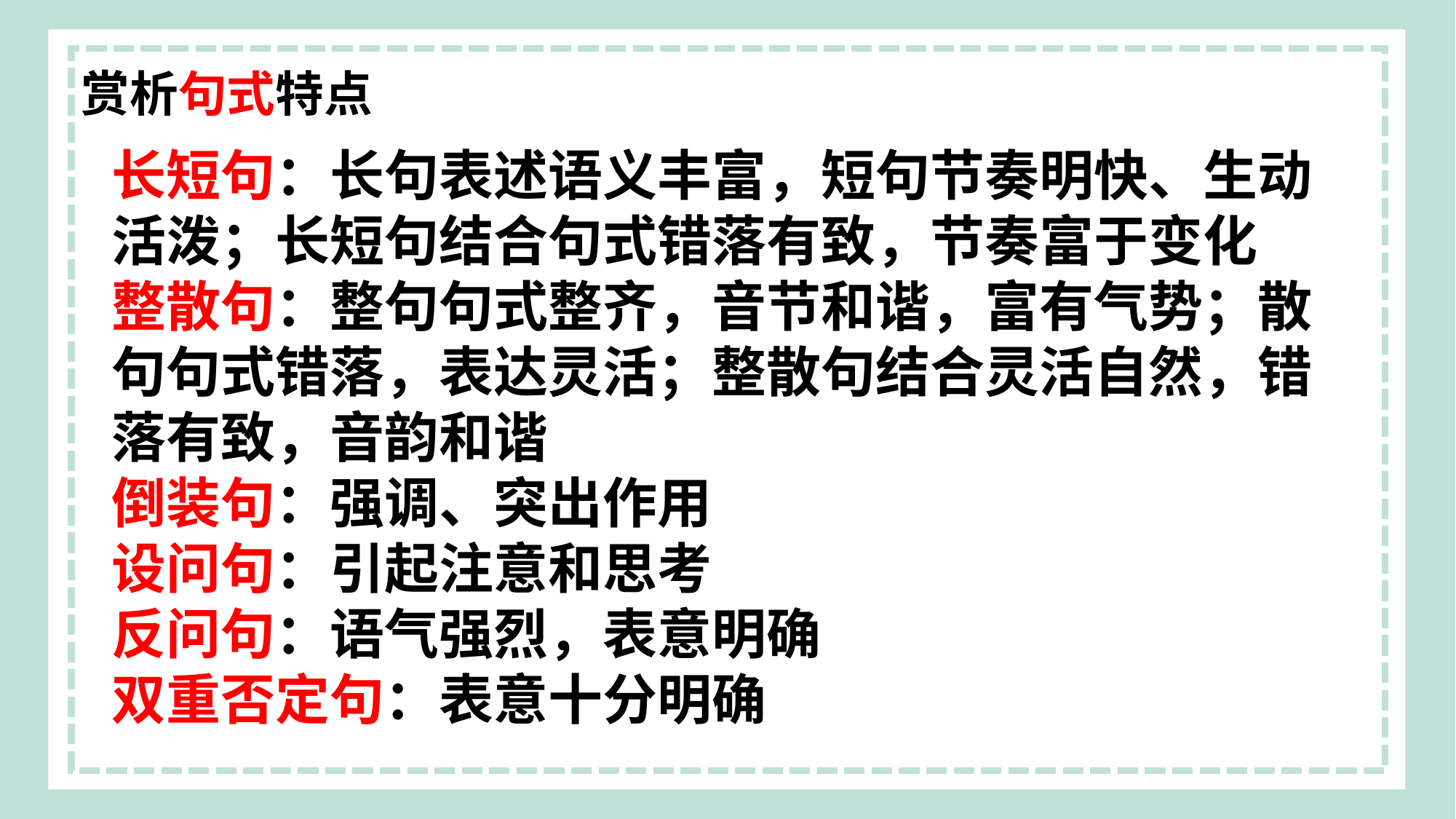

赏析句式特点
长短句：长句表述语义丰富，短句节奏明快、生动活泼；长短句结合句式错落有致，节奏富于变化
整散句：整句句式整齐，音节和谐，富有气势；散句句式错落，表达灵活；整散句结合灵活自然，错落有致，音韵和谐
倒装句：强调、突出作用
设问句：引起注意和思考
反问句：语气强烈，表意明确
双重否定句：表意十分明确